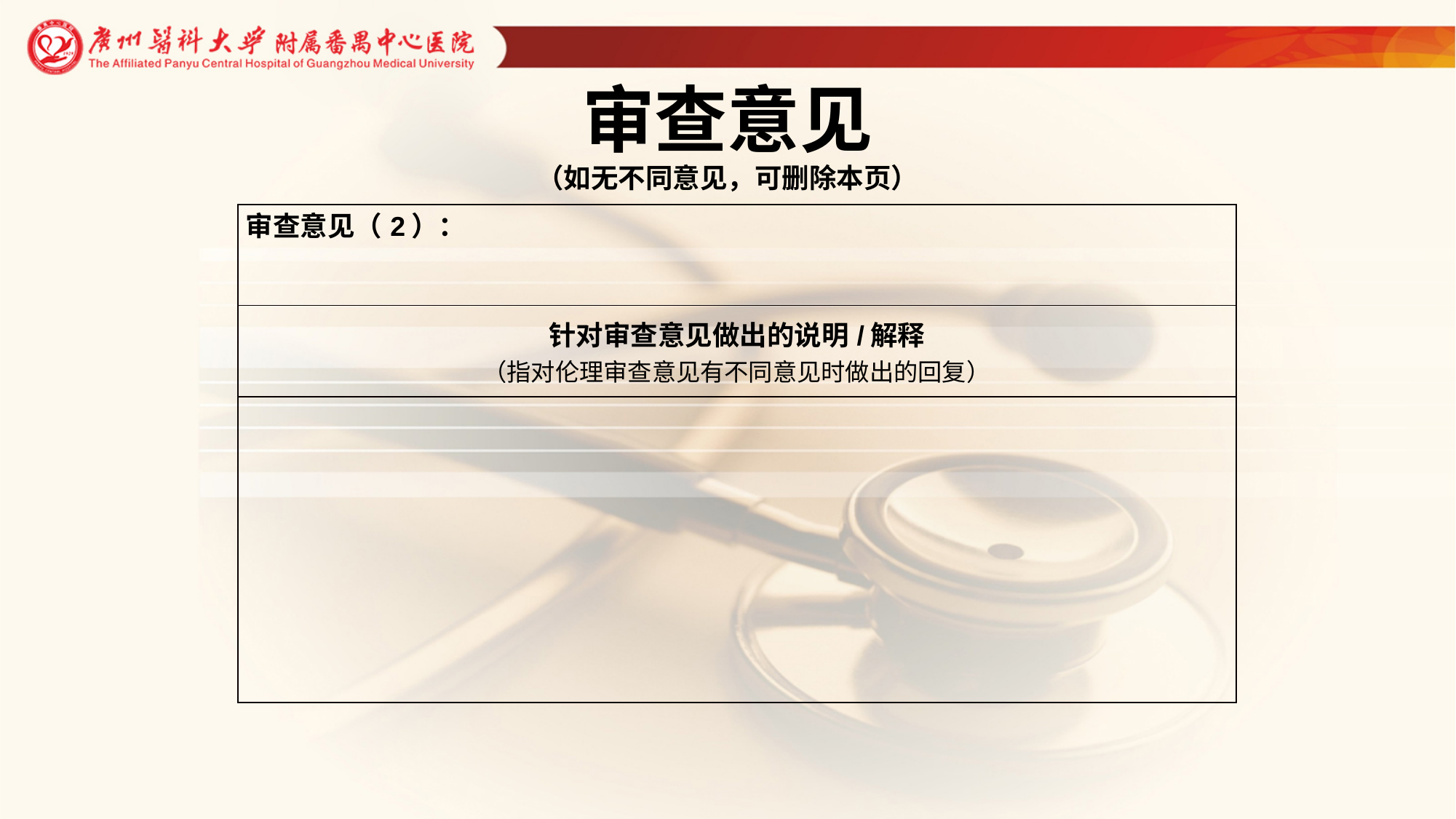

# 审查意见 （如无不同意见，可删除本页）
| 审查意见（2）： |
| --- |
| 针对审查意见做出的说明/解释 （指对伦理审查意见有不同意见时做出的回复） |
|  |